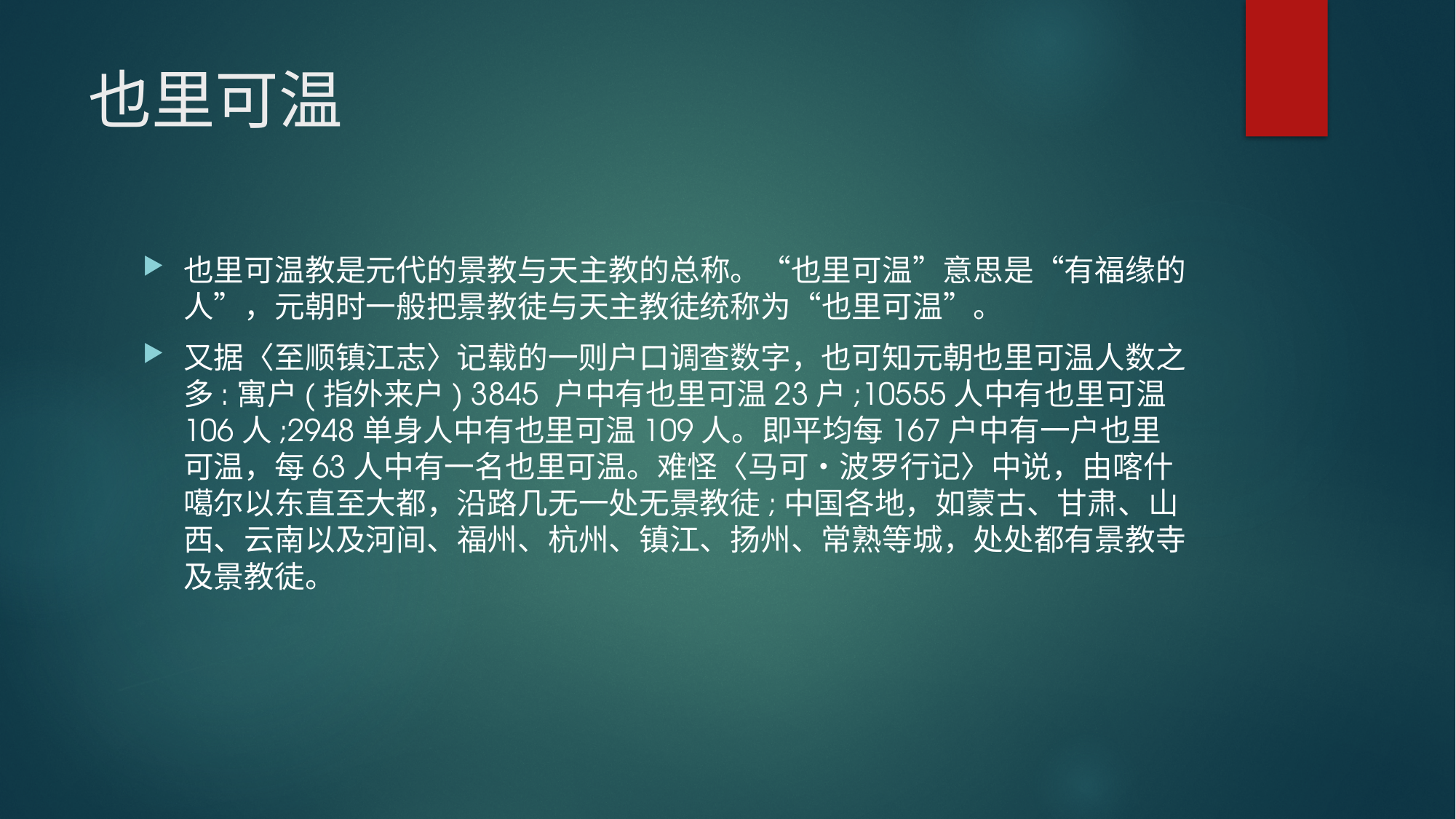

# 也里可温
也里可温教是元代的景教与天主教的总称。“也里可温”意思是“有福缘的人”，元朝时一般把景教徒与天主教徒统称为“也里可温”。
又据〈至顺镇江志〉记载的一则户口调查数字，也可知元朝也里可温人数之多:寓户(指外来户) 3845 户中有也里可温23户;10555人中有也里可温106人;2948单身人中有也里可温109人。即平均每167户中有一户也里可温，每63人中有一名也里可温。难怪〈马可・波罗行记〉中说，由喀什噶尔以东直至大都，沿路几无一处无景教徒;中国各地，如蒙古、甘肃、山西、云南以及河间、福州、杭州、镇江、扬州、常熟等城，处处都有景教寺及景教徒。